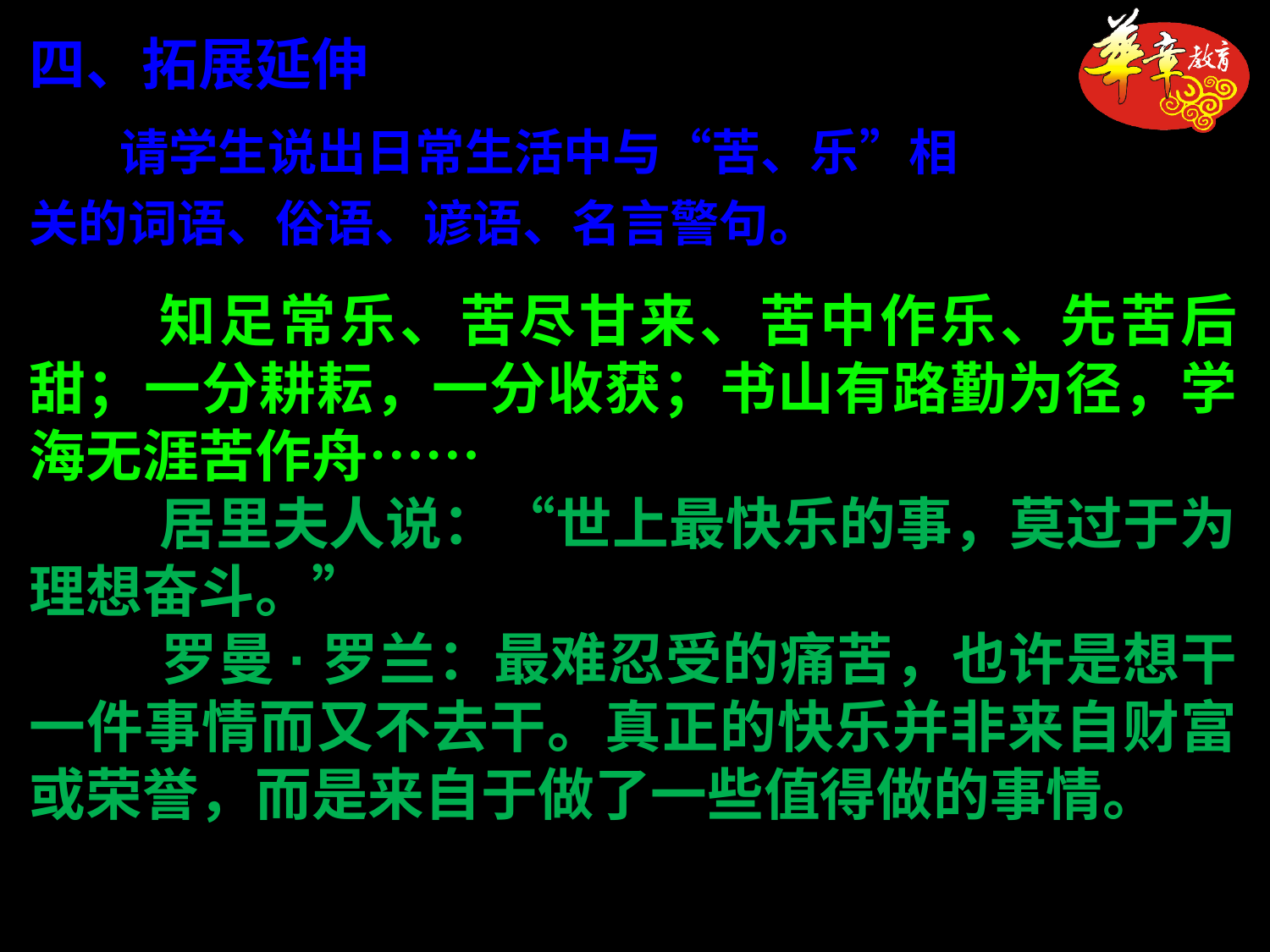

四、拓展延伸
       请学生说出日常生活中与“苦、乐”相
关的词语、俗语、谚语、名言警句。
   知足常乐、苦尽甘来、苦中作乐、先苦后甜；一分耕耘，一分收获；书山有路勤为径，学海无涯苦作舟……
    居里夫人说：“世上最快乐的事，莫过于为理想奋斗。”
    罗曼·罗兰：最难忍受的痛苦，也许是想干一件事情而又不去干。真正的快乐并非来自财富或荣誉，而是来自于做了一些值得做的事情。